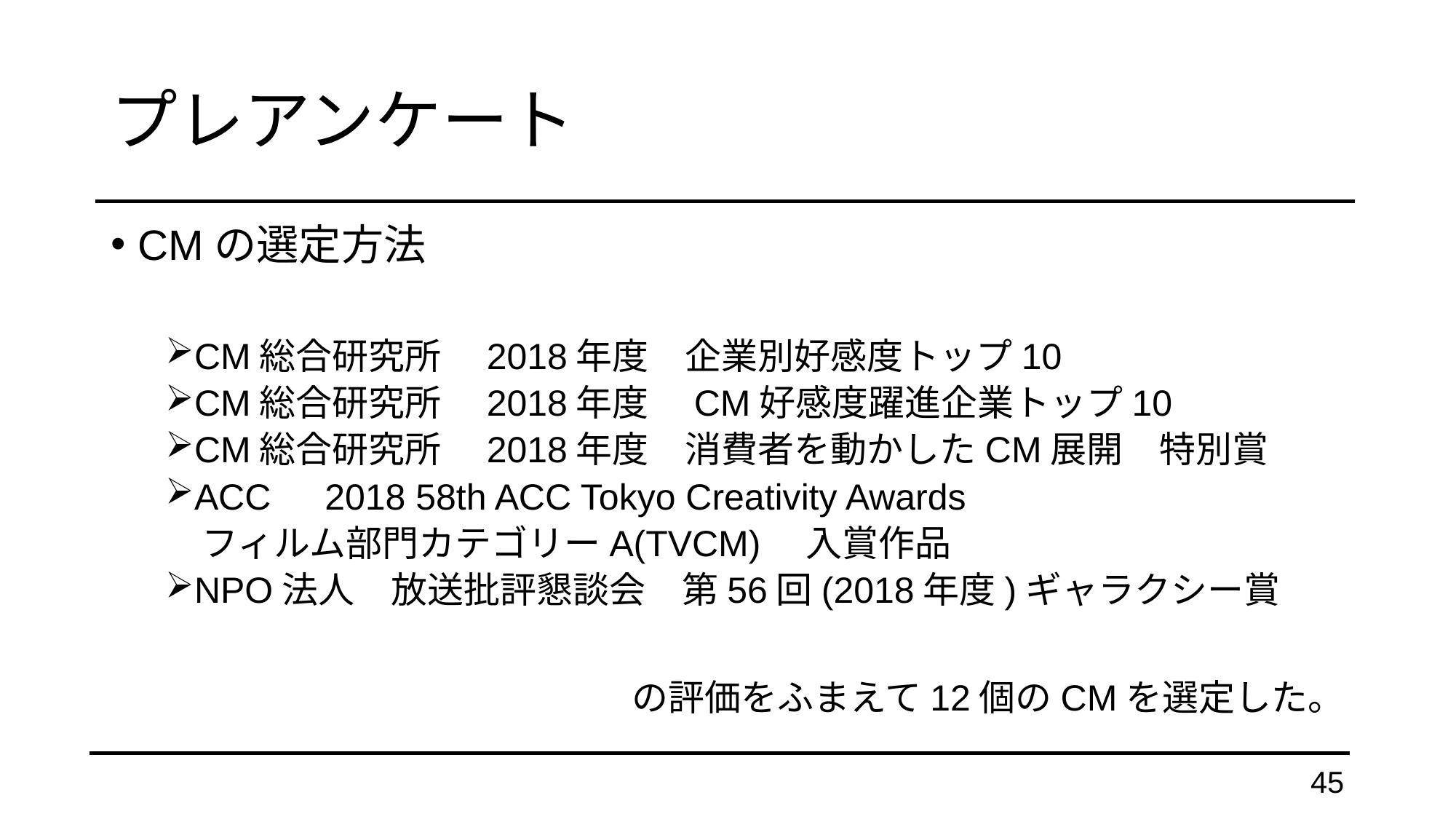

# プレアンケート
CMの選定方法

CM総合研究所　2018年度　企業別好感度トップ10
CM総合研究所　2018年度　CM好感度躍進企業トップ10
CM総合研究所　2018年度　消費者を動かしたCM展開　特別賞
ACC　2018 58th ACC Tokyo Creativity Awards
　フィルム部門カテゴリーA(TVCM)　入賞作品
NPO法人　放送批評懇談会　第56回(2018年度)ギャラクシー賞

の評価をふまえて12個のCMを選定した。

45